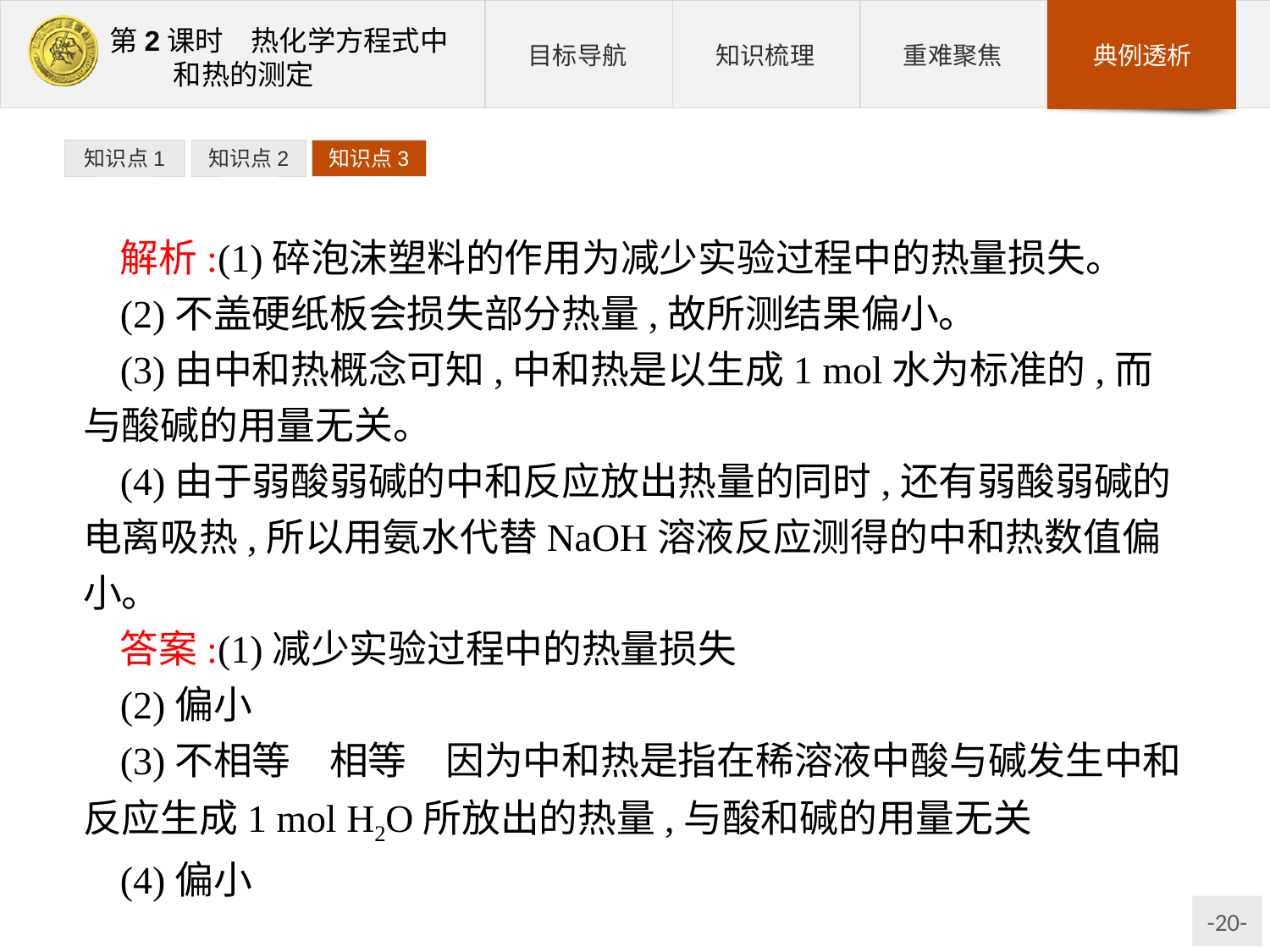

知识点1
知识点2
知识点3
解析:(1)碎泡沫塑料的作用为减少实验过程中的热量损失。
(2)不盖硬纸板会损失部分热量,故所测结果偏小。
(3)由中和热概念可知,中和热是以生成1 mol水为标准的,而与酸碱的用量无关。
(4)由于弱酸弱碱的中和反应放出热量的同时,还有弱酸弱碱的电离吸热,所以用氨水代替NaOH溶液反应测得的中和热数值偏小。
答案:(1)减少实验过程中的热量损失
(2)偏小
(3)不相等　相等　因为中和热是指在稀溶液中酸与碱发生中和反应生成1 mol H2O所放出的热量,与酸和碱的用量无关
(4)偏小